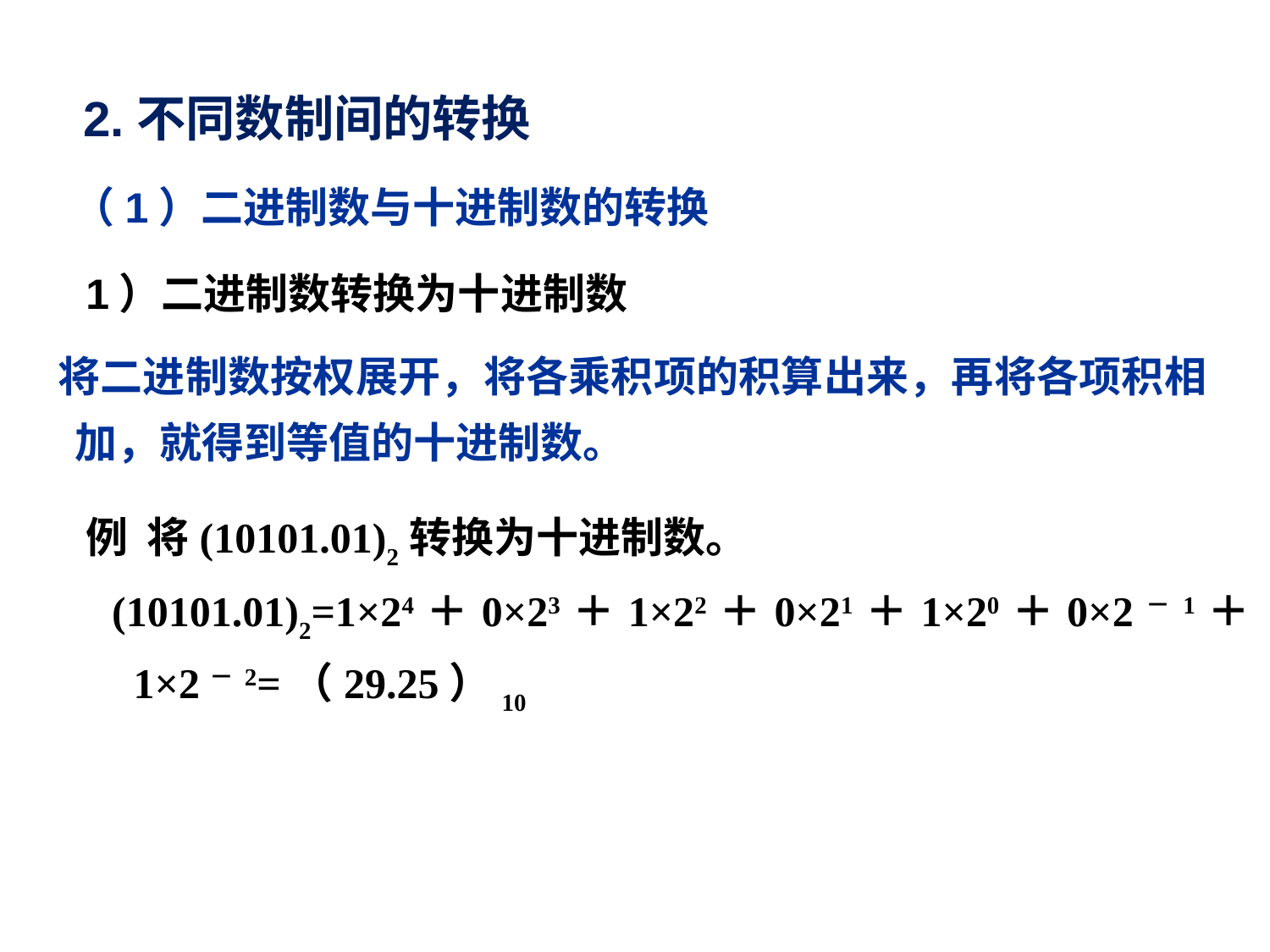

# 2.不同数制间的转换
（1）二进制数与十进制数的转换
1）二进制数转换为十进制数
  将二进制数按权展开，将各乘积项的积算出来，再将各项积相加，就得到等值的十进制数。

例  将(10101.01)2转换为十进制数。
  (10101.01)2=1×24＋0×23＋1×22＋0×21＋1×20＋0×2－1＋1×2－2=（29.25）10